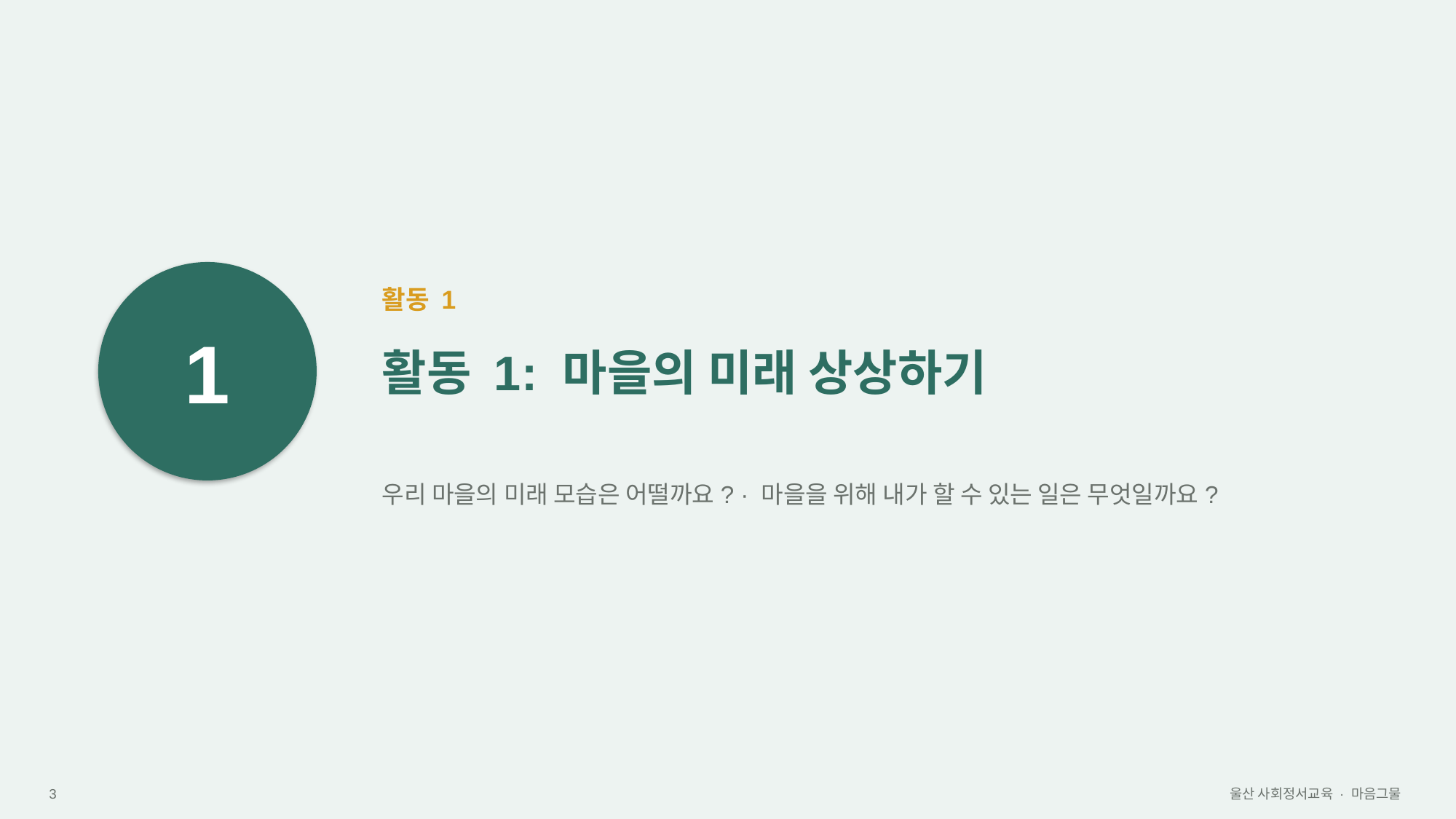

1
활동 1
활동 1: 마을의 미래 상상하기
우리 마을의 미래 모습은 어떨까요? · 마을을 위해 내가 할 수 있는 일은 무엇일까요?
3
울산 사회정서교육 · 마음그물